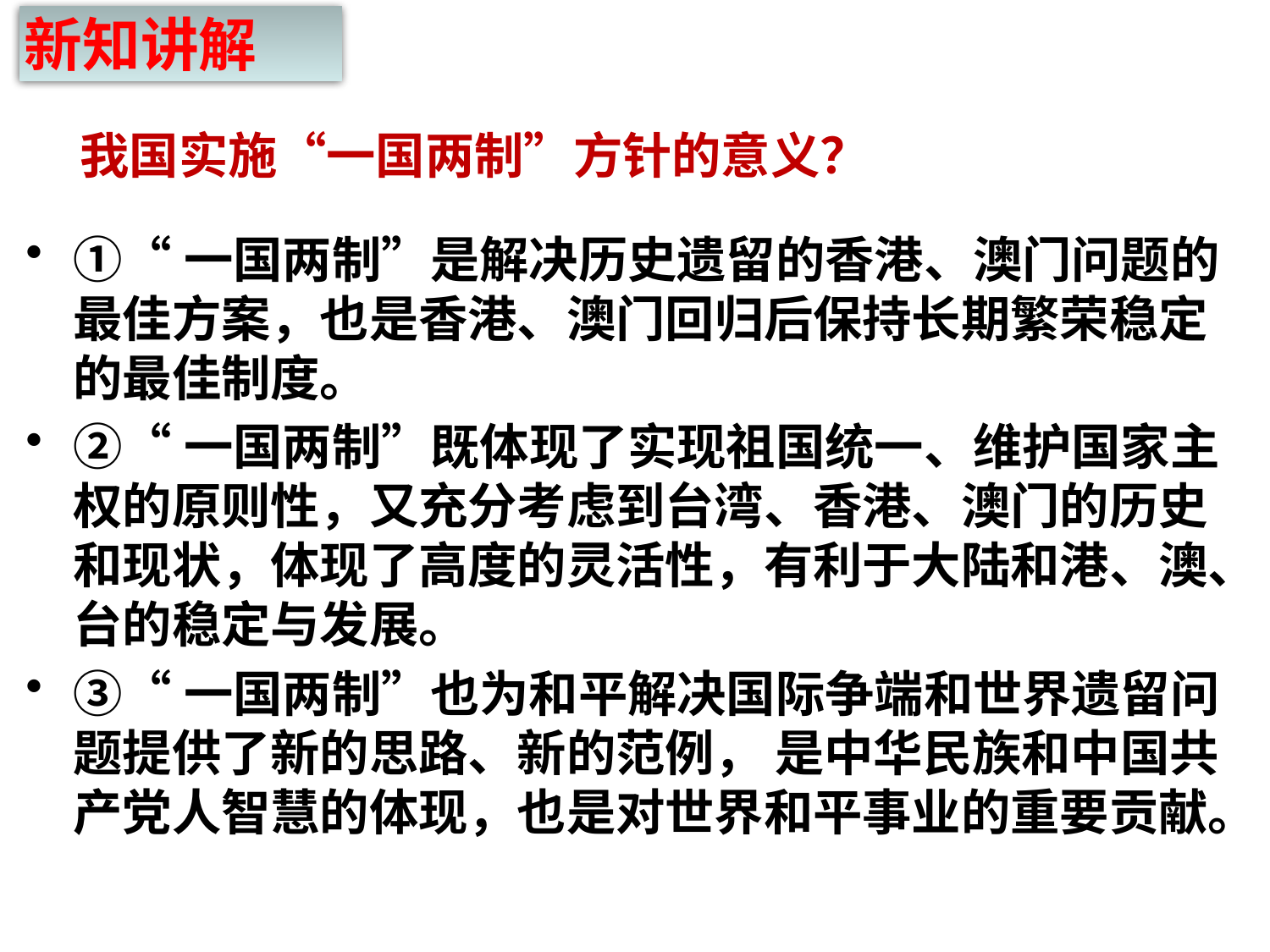

新知讲解
# 我国实施“一国两制”方针的意义？
①“一国两制”是解决历史遗留的香港、澳门问题的最佳方案，也是香港、澳门回归后保持长期繁荣稳定的最佳制度。
②“一国两制”既体现了实现祖国统一、维护国家主权的原则性，又充分考虑到台湾、香港、澳门的历史和现状，体现了高度的灵活性，有利于大陆和港、澳、台的稳定与发展。
③“一国两制”也为和平解决国际争端和世界遗留问题提供了新的思路、新的范例， 是中华民族和中国共产党人智慧的体现，也是对世界和平事业的重要贡献。